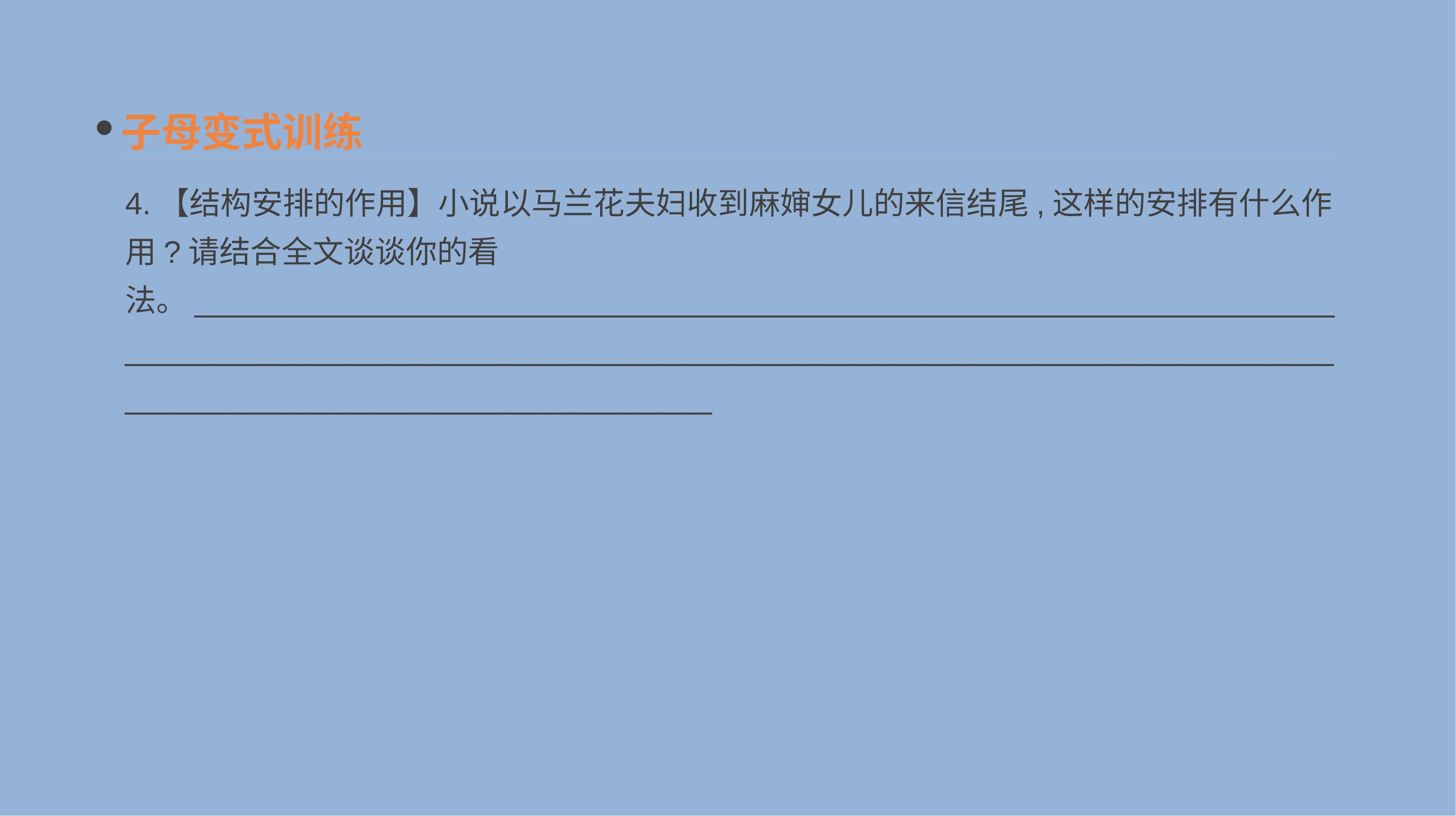

子母变式训练

4.【结构安排的作用】小说以马兰花夫妇收到麻婶女儿的来信结尾,这样的安排有什么作用?请结合全文谈谈你的看法。__________________________________________________________________________________________________________________________________________________________________________